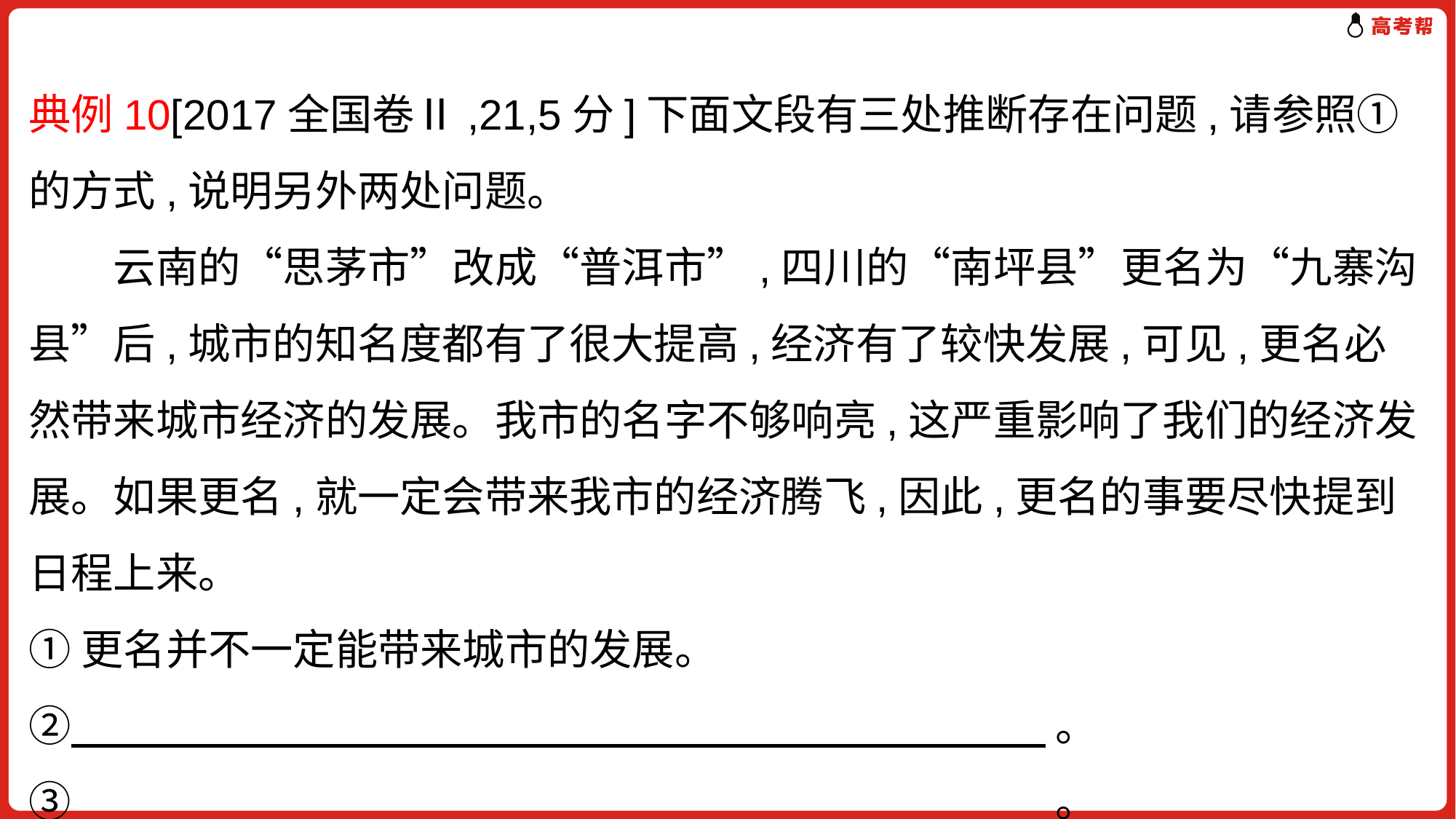

典例10[2017全国卷Ⅱ,21,5分]下面文段有三处推断存在问题,请参照①的方式,说明另外两处问题。
　　云南的“思茅市”改成“普洱市”,四川的“南坪县”更名为“九寨沟县”后,城市的知名度都有了很大提高,经济有了较快发展,可见,更名必然带来城市经济的发展。我市的名字不够响亮,这严重影响了我们的经济发展。如果更名,就一定会带来我市的经济腾飞,因此,更名的事要尽快提到日程上来。
①更名并不一定能带来城市的发展。
②                                                                                                       。
③                                                                                                       。